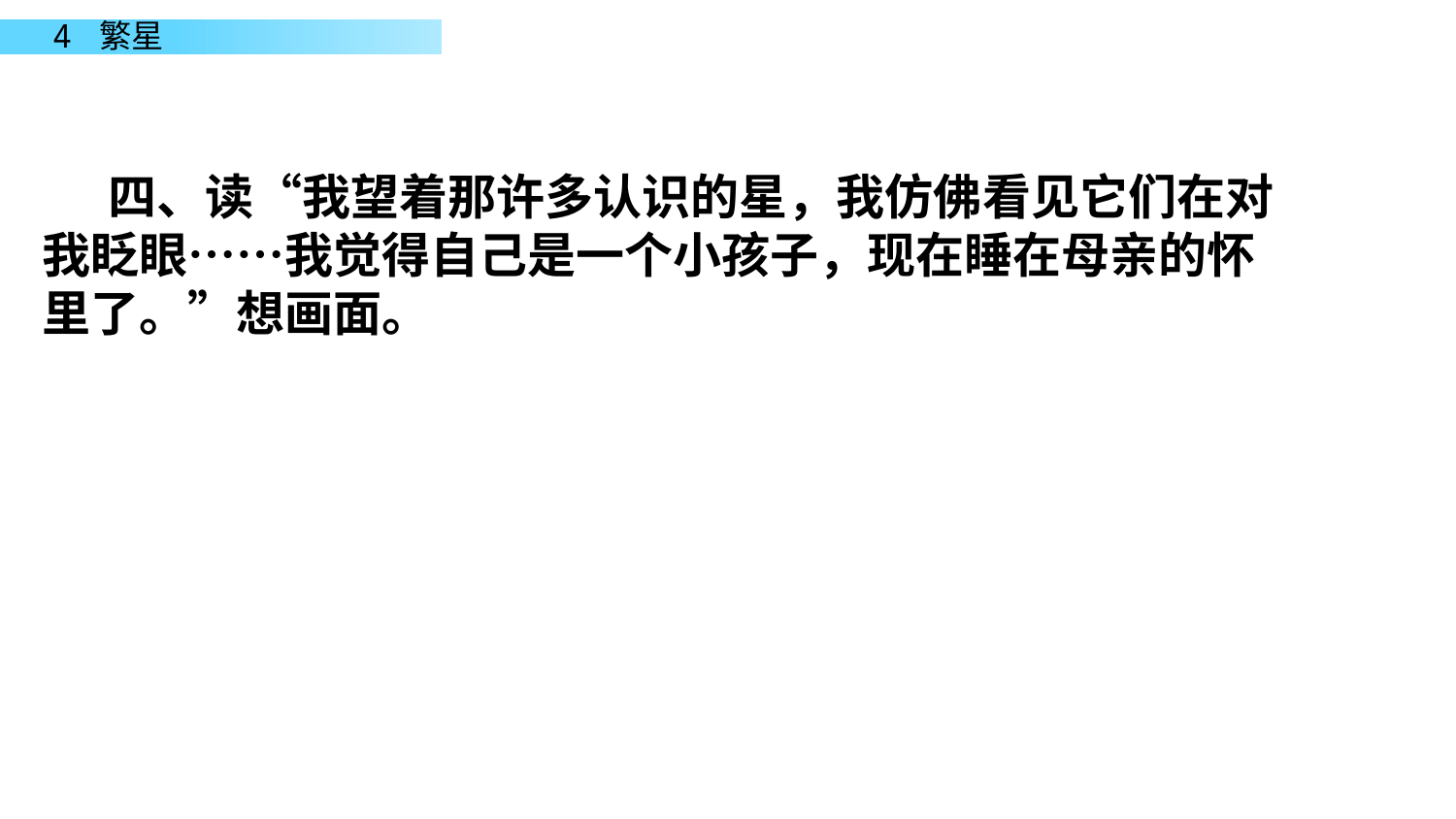

四、读“我望着那许多认识的星，我仿佛看见它们在对我眨眼……我觉得自己是一个小孩子，现在睡在母亲的怀里了。”想画面。